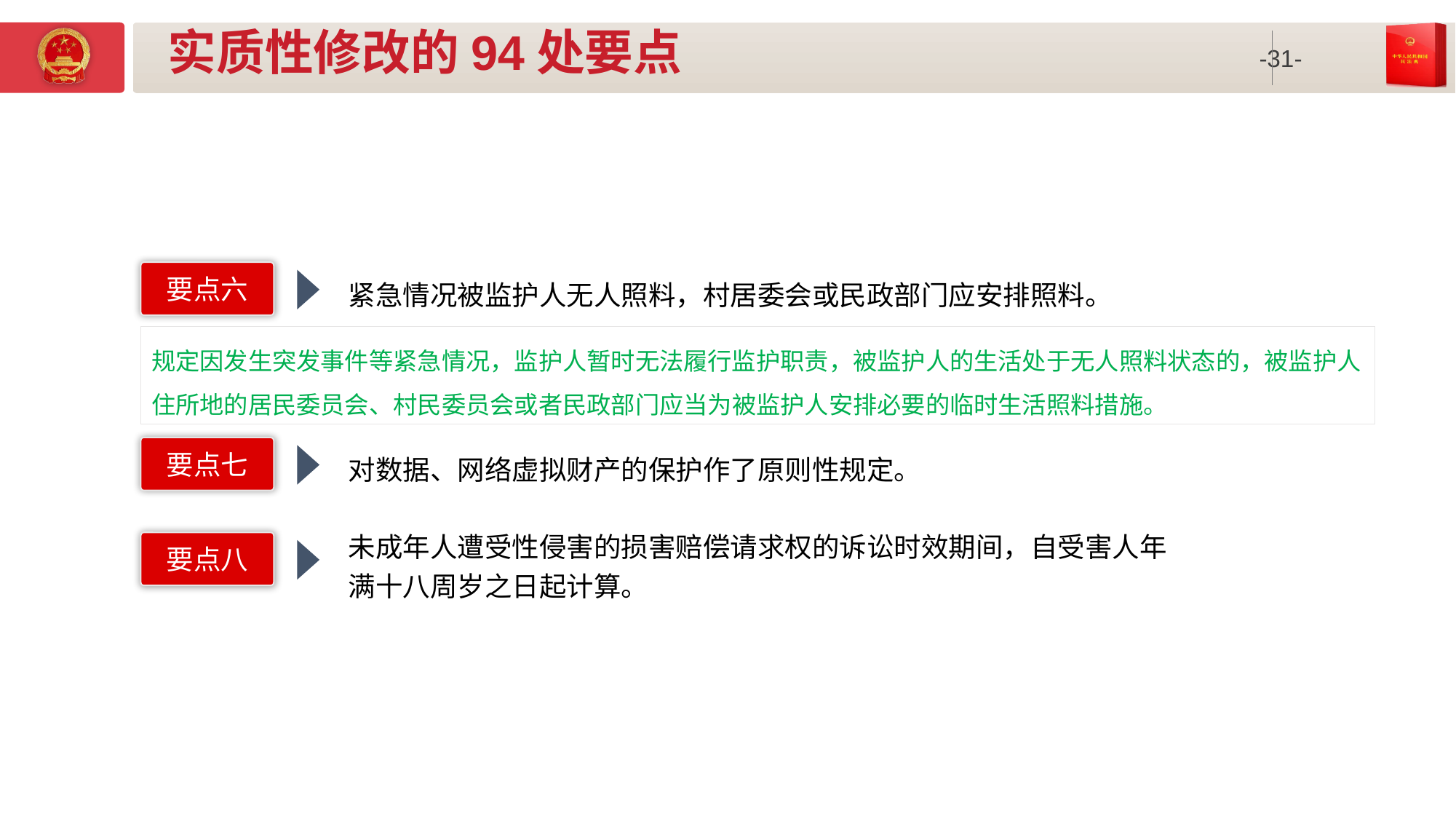

# 实质性修改的94处要点
要点六
紧急情况被监护人无人照料，村居委会或民政部门应安排照料。

规定因发生突发事件等紧急情况，监护人暂时无法履行监护职责，被监护人的生活处于无人照料状态的，被监护人住所地的居民委员会、村民委员会或者民政部门应当为被监护人安排必要的临时生活照料措施。
要点七
对数据、网络虚拟财产的保护作了原则性规定。

未成年人遭受性侵害的损害赔偿请求权的诉讼时效期间，自受害人年满十八周岁之日起计算。
要点八